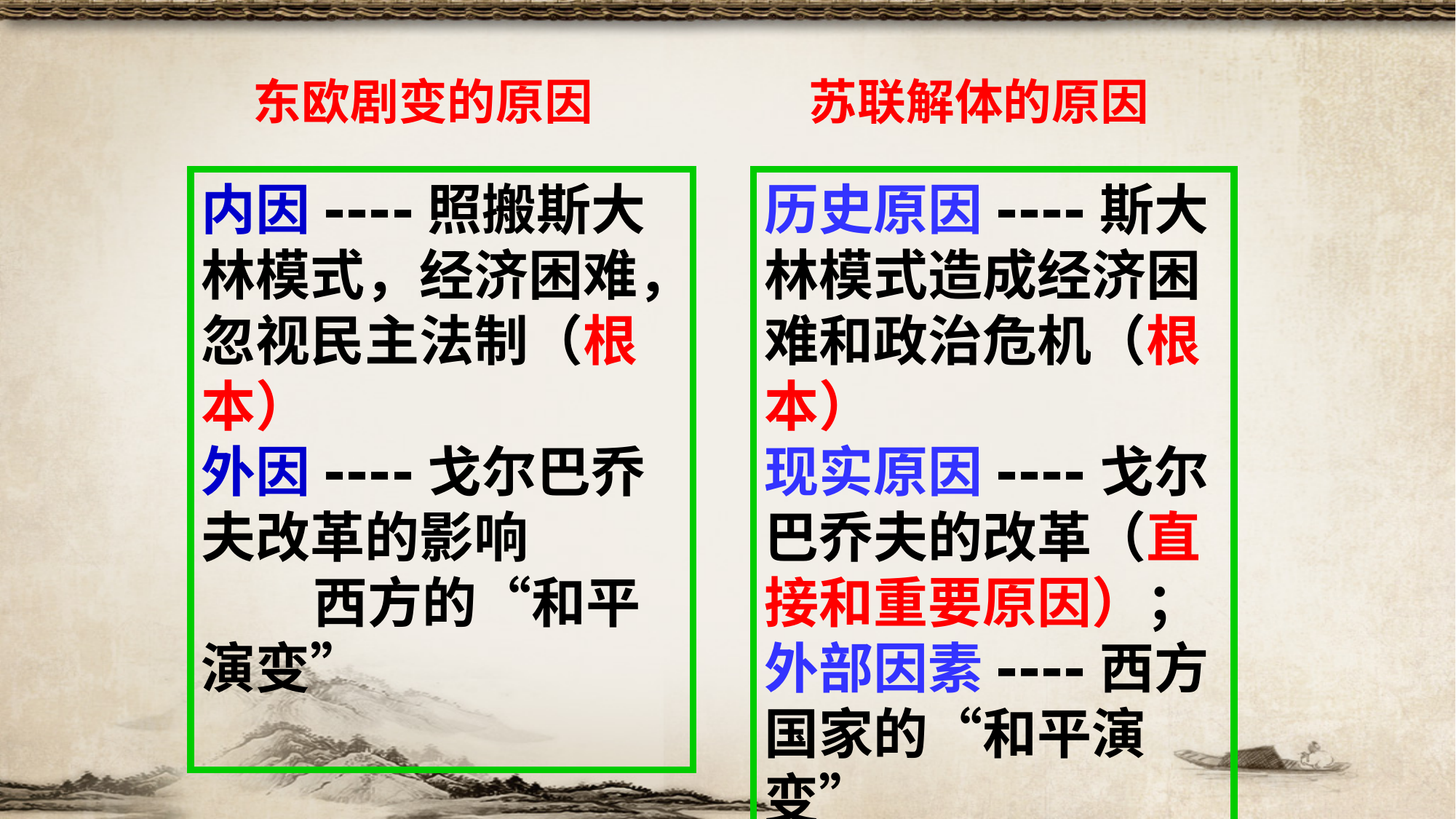

东欧剧变的原因
苏联解体的原因
内因----照搬斯大林模式，经济困难，忽视民主法制（根本）
外因----戈尔巴乔夫改革的影响
        西方的“和平演变”

历史原因----斯大林模式造成经济困难和政治危机（根本）
现实原因----戈尔巴乔夫的改革（直接和重要原因）；
外部因素----西方国家的“和平演变”